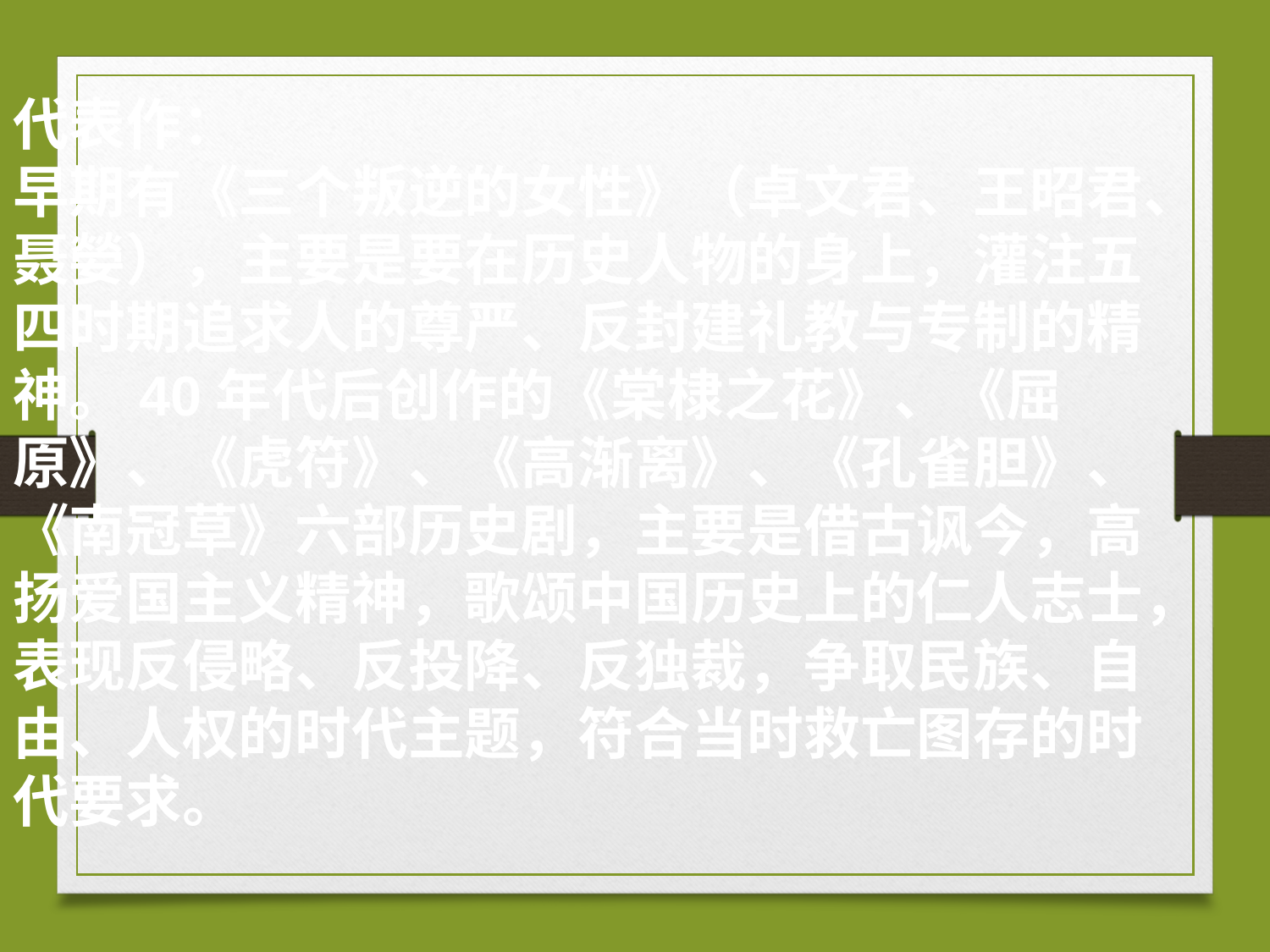

代表作：
早期有《三个叛逆的女性》（卓文君、王昭君、聂嫈），主要是要在历史人物的身上，灌注五四时期追求人的尊严、反封建礼教与专制的精神。40年代后创作的《棠棣之花》、《屈原》、《虎符》、《高渐离》、《孔雀胆》、《南冠草》六部历史剧，主要是借古讽今，高扬爱国主义精神，歌颂中国历史上的仁人志士，表现反侵略、反投降、反独裁，争取民族、自由、人权的时代主题，符合当时救亡图存的时代要求。